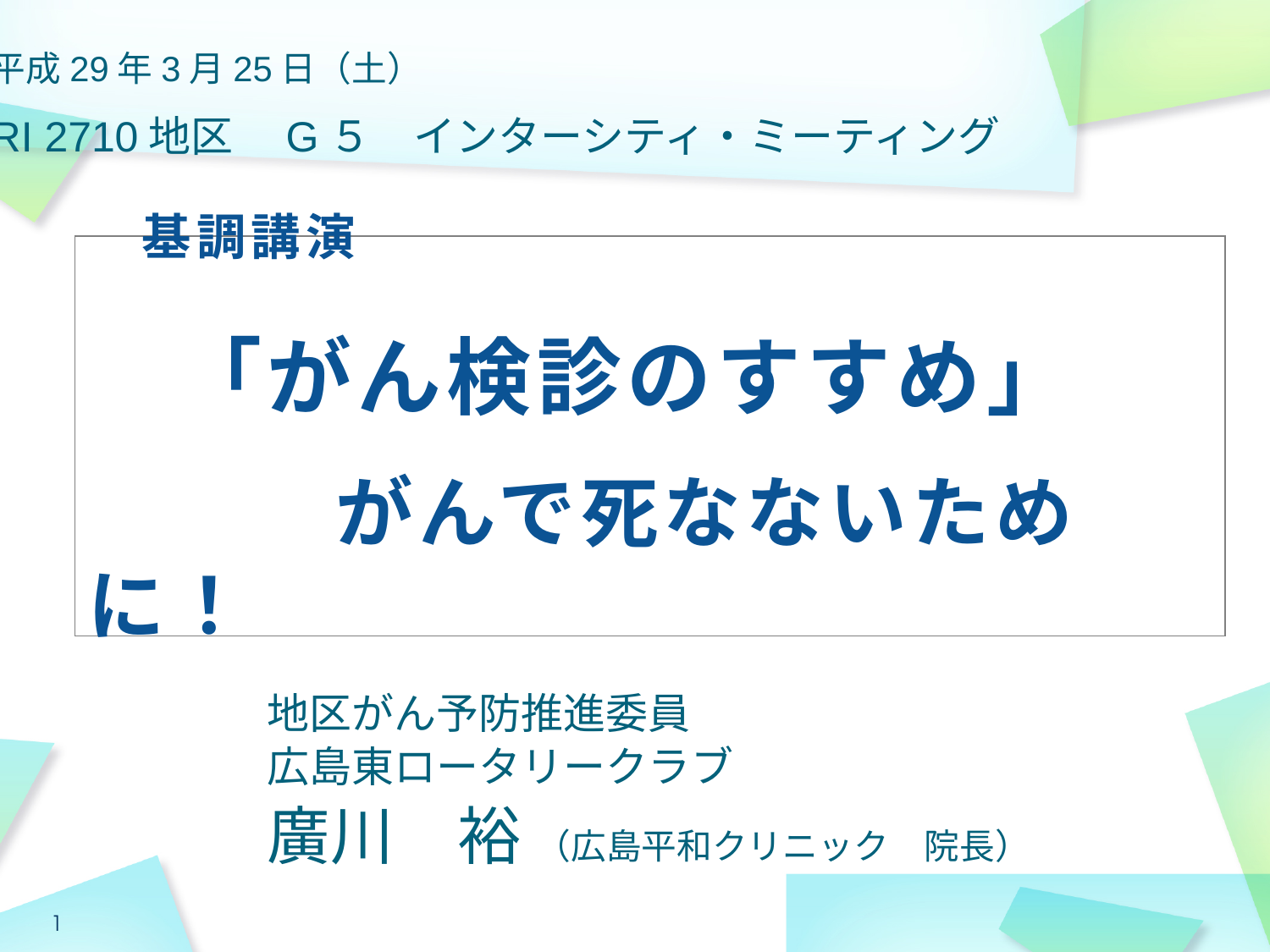

平成29年3月25日（土）
RI 2710地区　G５　インターシティ・ミーティング

　基調講演

　「がん検診のすすめ」

　　　がんで死なないために！

地区がん予防推進委員
広島東ロータリークラブ
廣川　裕 （広島平和クリニック　院長）
1